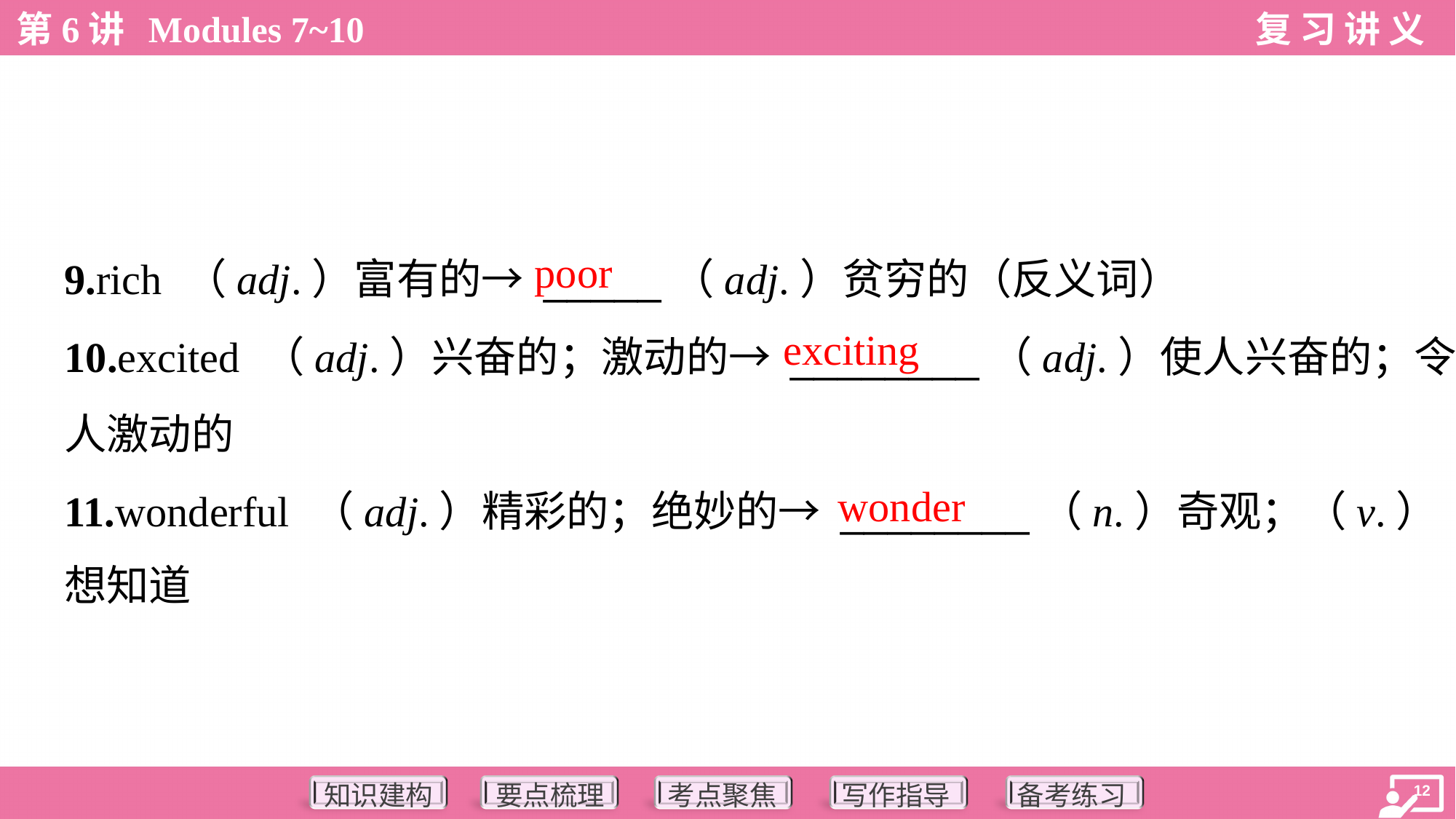

poor
9.rich （adj.）富有的→ _____（adj.）贫穷的（反义词）
10.excited （adj.）兴奋的；激动的→ ________（adj.）使人兴奋的；令
人激动的
11.wonderful （adj.）精彩的；绝妙的→ ________（n.）奇观；（v.）
想知道
exciting
wonder